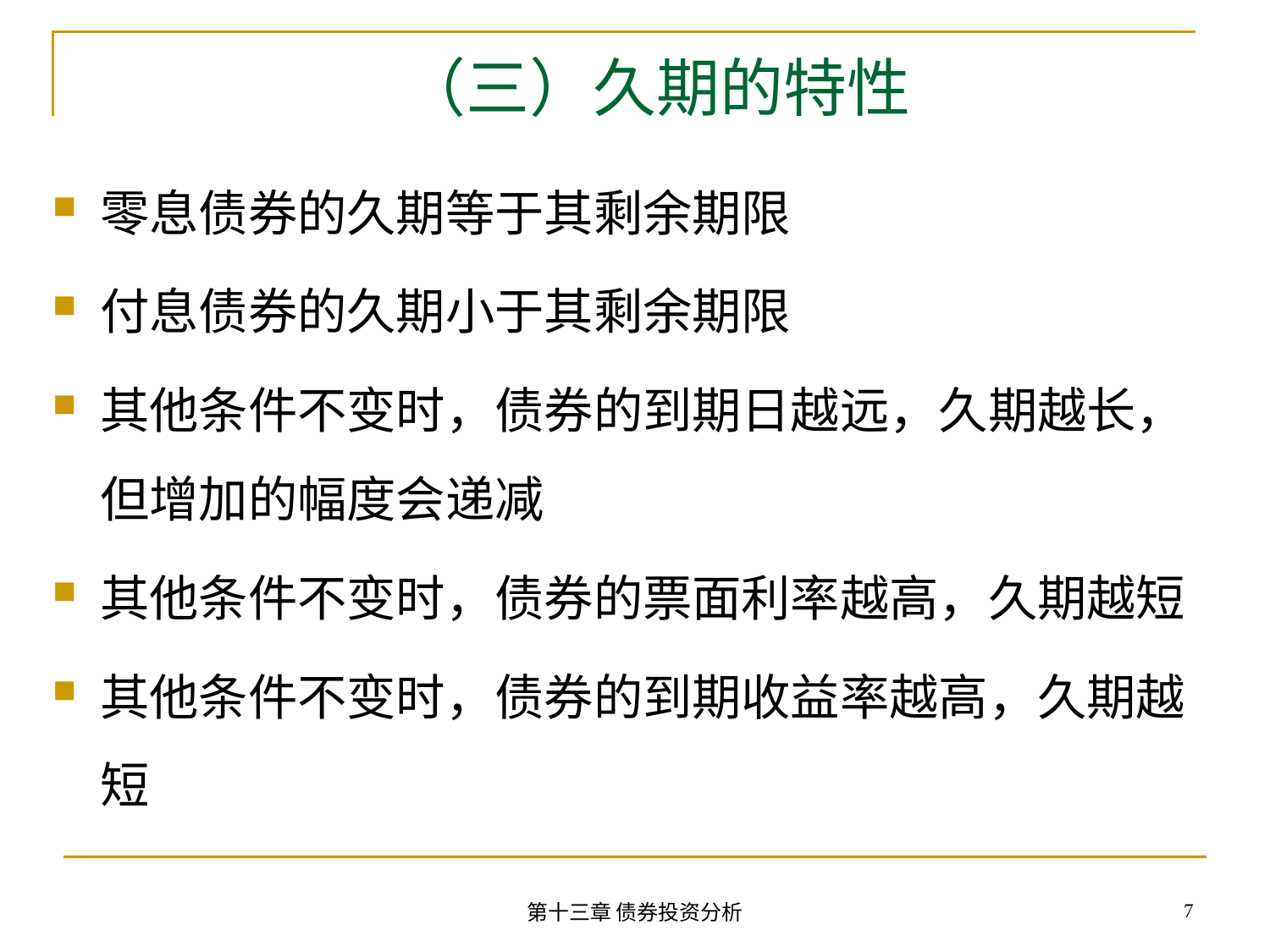

# （三）久期的特性
零息债券的久期等于其剩余期限
付息债券的久期小于其剩余期限
其他条件不变时，债券的到期日越远，久期越长，但增加的幅度会递减
其他条件不变时，债券的票面利率越高，久期越短
其他条件不变时，债券的到期收益率越高，久期越短

7
第十三章 债券投资分析